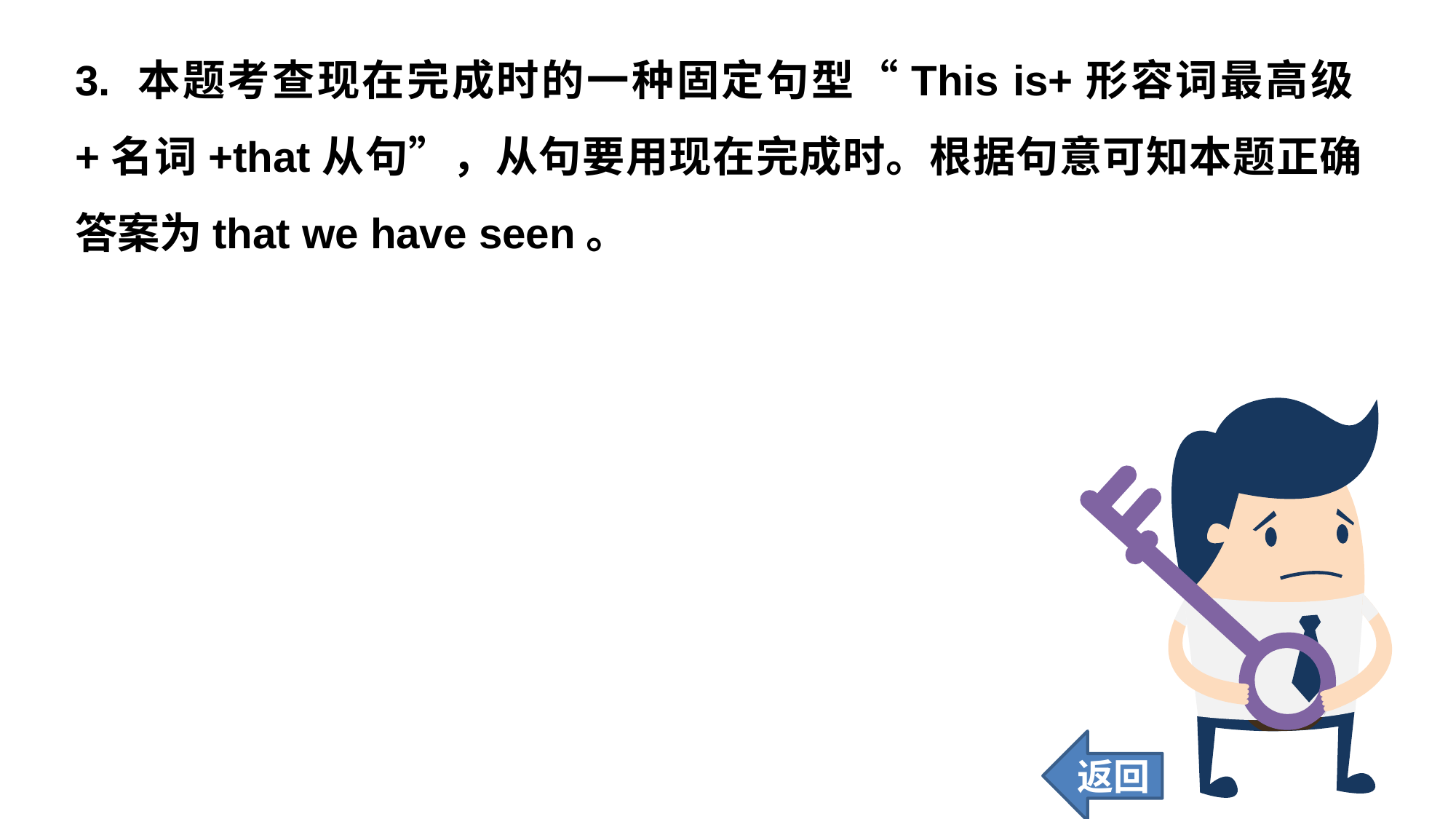

3. 本题考查现在完成时的一种固定句型“This is+形容词最高级+名词+that从句”，从句要用现在完成时。根据句意可知本题正确答案为that we have seen。

返回
70